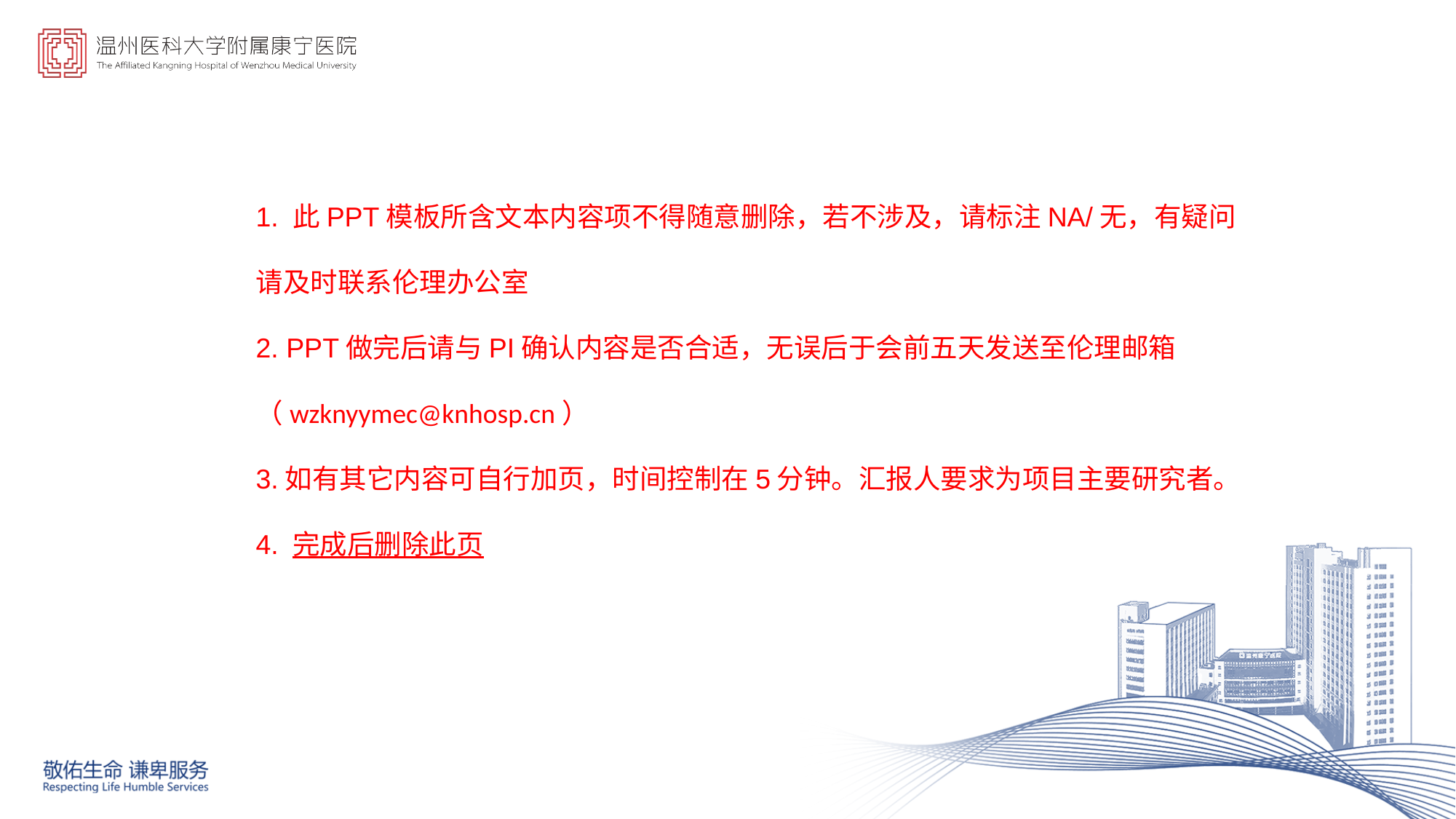

1. 此PPT模板所含文本内容项不得随意删除，若不涉及，请标注NA/无，有疑问请及时联系伦理办公室
2. PPT做完后请与PI确认内容是否合适，无误后于会前五天发送至伦理邮箱（wzknyymec@knhosp.cn）
3.如有其它内容可自行加页，时间控制在5分钟。汇报人要求为项目主要研究者。
4. 完成后删除此页